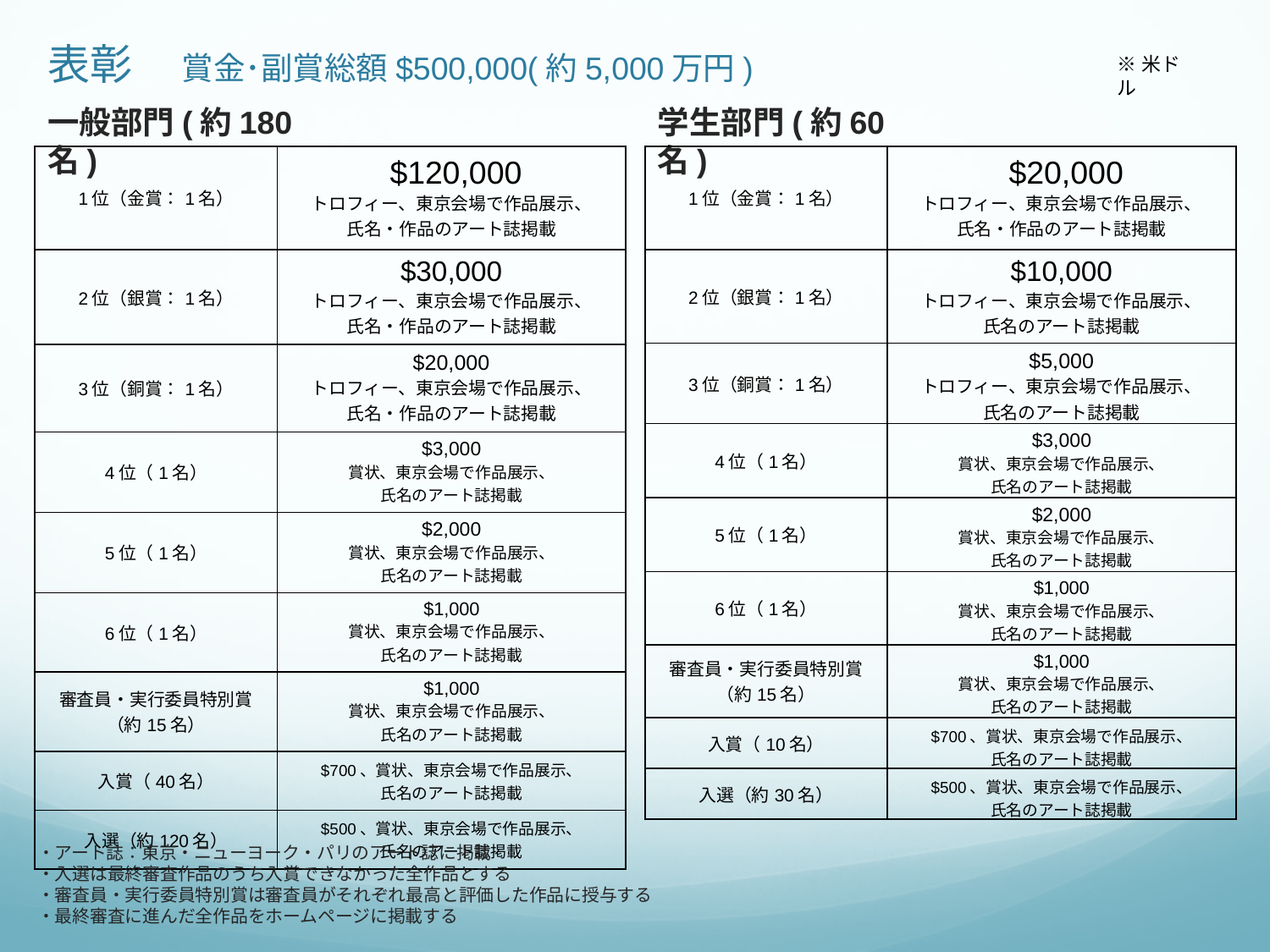

# 表彰　賞金･副賞総額$500,000(約5,000万円)
※米ドル
一般部門(約180名)
学生部門(約60名)
| 1位（金賞：1名） | $120,000 トロフィー、東京会場で作品展示、 氏名・作品のアート誌掲載 |
| --- | --- |
| 2位（銀賞：1名） | $30,000 トロフィー、東京会場で作品展示、 氏名・作品のアート誌掲載 |
| 3位（銅賞：1名） | $20,000 トロフィー、東京会場で作品展示、 氏名・作品のアート誌掲載 |
| 4位（1名） | $3,000 賞状、東京会場で作品展示、 氏名のアート誌掲載 |
| 5位（1名） | $2,000 賞状、東京会場で作品展示、 氏名のアート誌掲載 |
| 6位（1名） | $1,000 賞状、東京会場で作品展示、 氏名のアート誌掲載 |
| 審査員・実行委員特別賞（約15名） | $1,000 賞状、東京会場で作品展示、 氏名のアート誌掲載 |
| 入賞（40名） | $700、賞状、東京会場で作品展示、 氏名のアート誌掲載 |
| 入選（約120名） | $500、賞状、東京会場で作品展示、 氏名のアート誌掲載 |
| 1位（金賞：1名） | $20,000 トロフィー、東京会場で作品展示、 氏名・作品のアート誌掲載 |
| --- | --- |
| 2位（銀賞：1名） | $10,000 トロフィー、東京会場で作品展示、 氏名のアート誌掲載 |
| 3位（銅賞：1名） | $5,000 トロフィー、東京会場で作品展示、 氏名のアート誌掲載 |
| 4位（1名） | $3,000 賞状、東京会場で作品展示、 氏名のアート誌掲載 |
| 5位（1名） | $2,000 賞状、東京会場で作品展示、 氏名のアート誌掲載 |
| 6位（1名） | $1,000 賞状、東京会場で作品展示、 氏名のアート誌掲載 |
| 審査員・実行委員特別賞（約15名） | $1,000 賞状、東京会場で作品展示、 氏名のアート誌掲載 |
| 入賞（10名） | $700、賞状、東京会場で作品展示、 氏名のアート誌掲載 |
| 入選（約30名） | $500、賞状、東京会場で作品展示、 氏名のアート誌掲載 |
・アート誌：東京・ニューヨーク・パリのアート誌に掲載
・入選は最終審査作品のうち入賞できなかった全作品とする
・審査員・実行委員特別賞は審査員がそれぞれ最高と評価した作品に授与する
・最終審査に進んだ全作品をホームページに掲載する